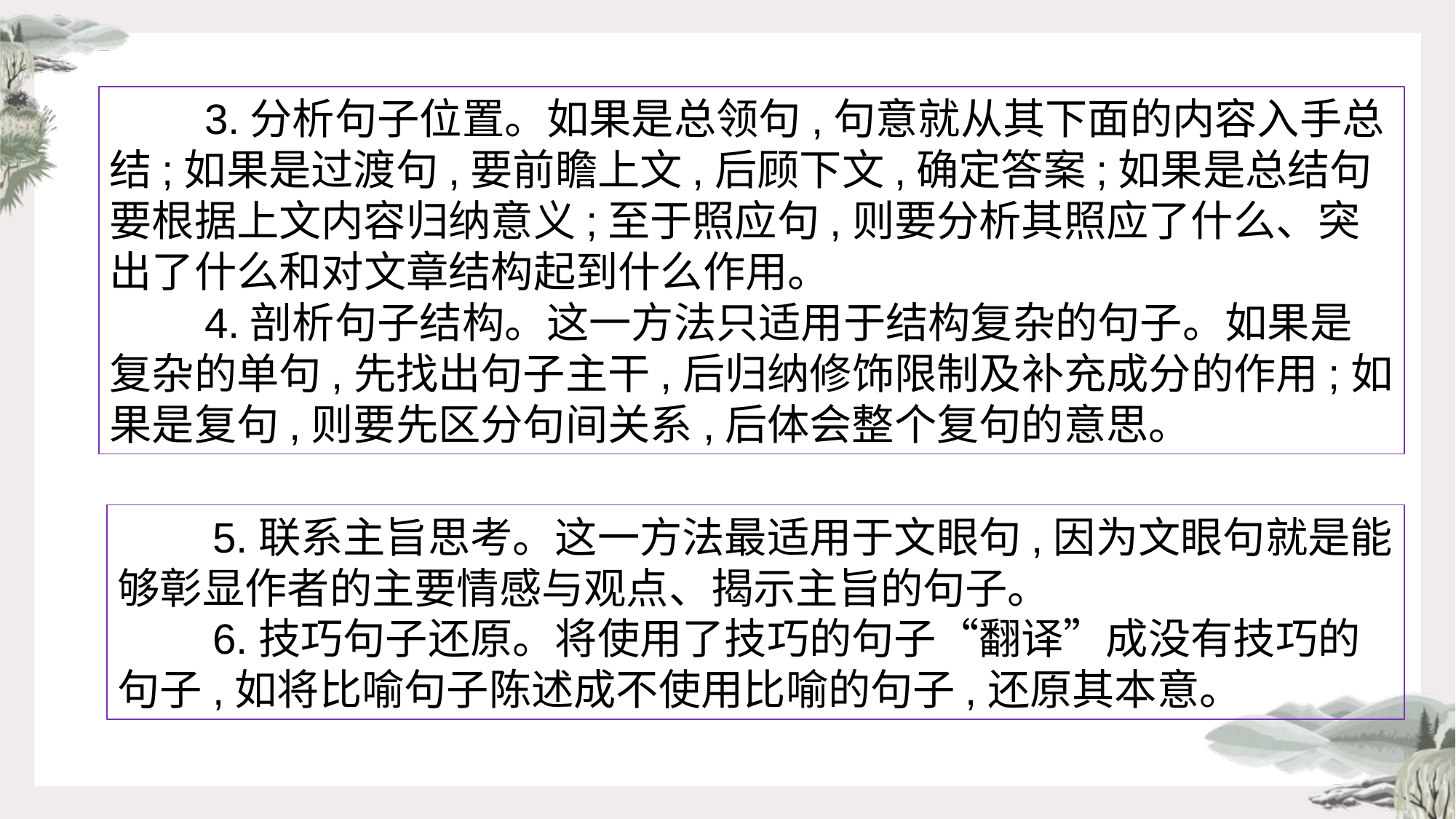

3.分析句子位置。如果是总领句,句意就从其下面的内容入手总结;如果是过渡句,要前瞻上文,后顾下文,确定答案;如果是总结句要根据上文内容归纳意义;至于照应句,则要分析其照应了什么、突出了什么和对文章结构起到什么作用。
　　4.剖析句子结构。这一方法只适用于结构复杂的句子。如果是复杂的单句,先找出句子主干,后归纳修饰限制及补充成分的作用;如果是复句,则要先区分句间关系,后体会整个复句的意思。
　　5.联系主旨思考。这一方法最适用于文眼句,因为文眼句就是能够彰显作者的主要情感与观点、揭示主旨的句子。
　　6.技巧句子还原。将使用了技巧的句子“翻译”成没有技巧的句子,如将比喻句子陈述成不使用比喻的句子,还原其本意。